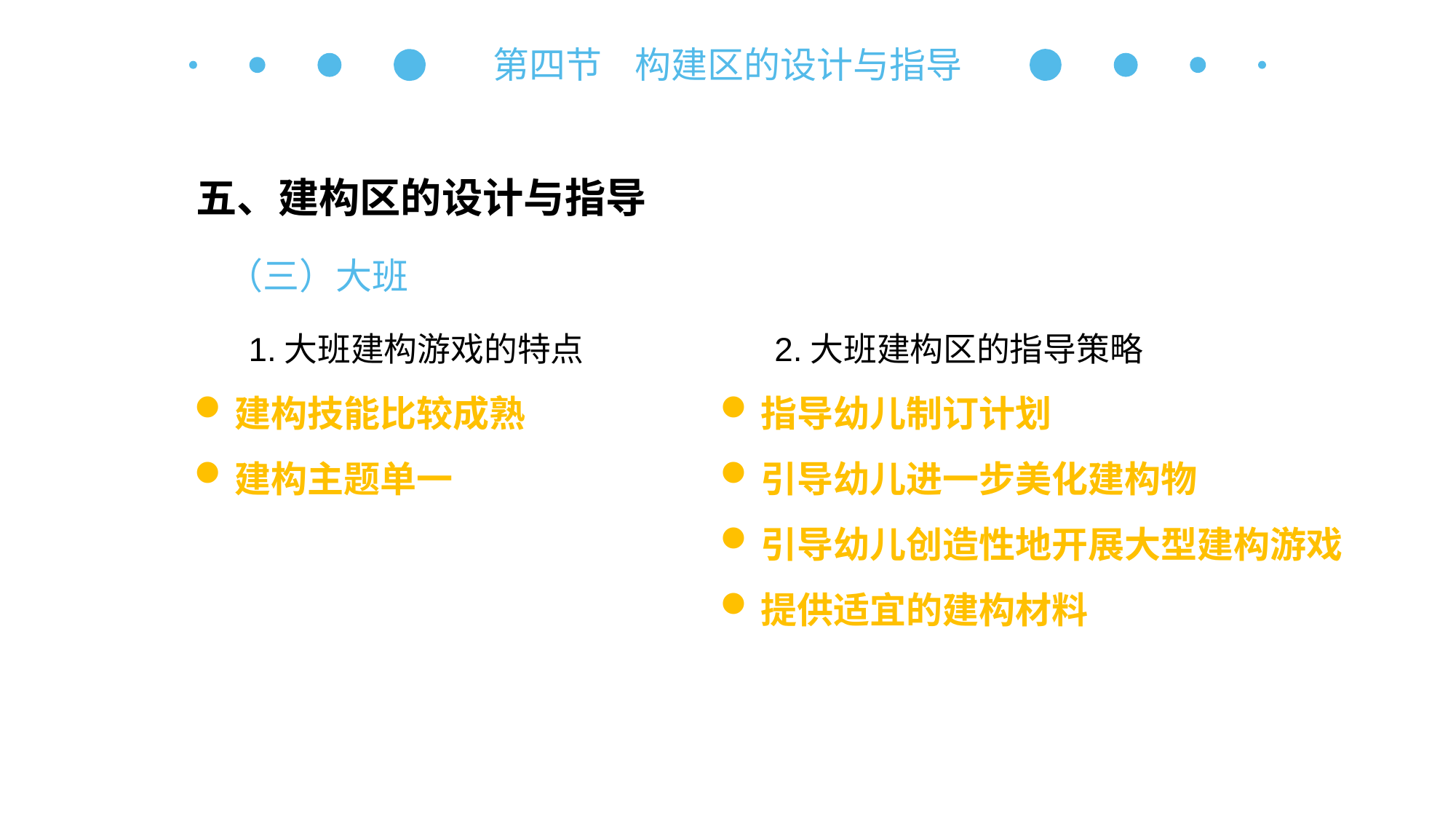

第四节    构建区的设计与指导

五、建构区的设计与指导
（三）大班
1.大班建构游戏的特点
建构技能比较成熟
建构主题单一
2.大班建构区的指导策略
指导幼儿制订计划
引导幼儿进一步美化建构物
引导幼儿创造性地开展大型建构游戏
提供适宜的建构材料